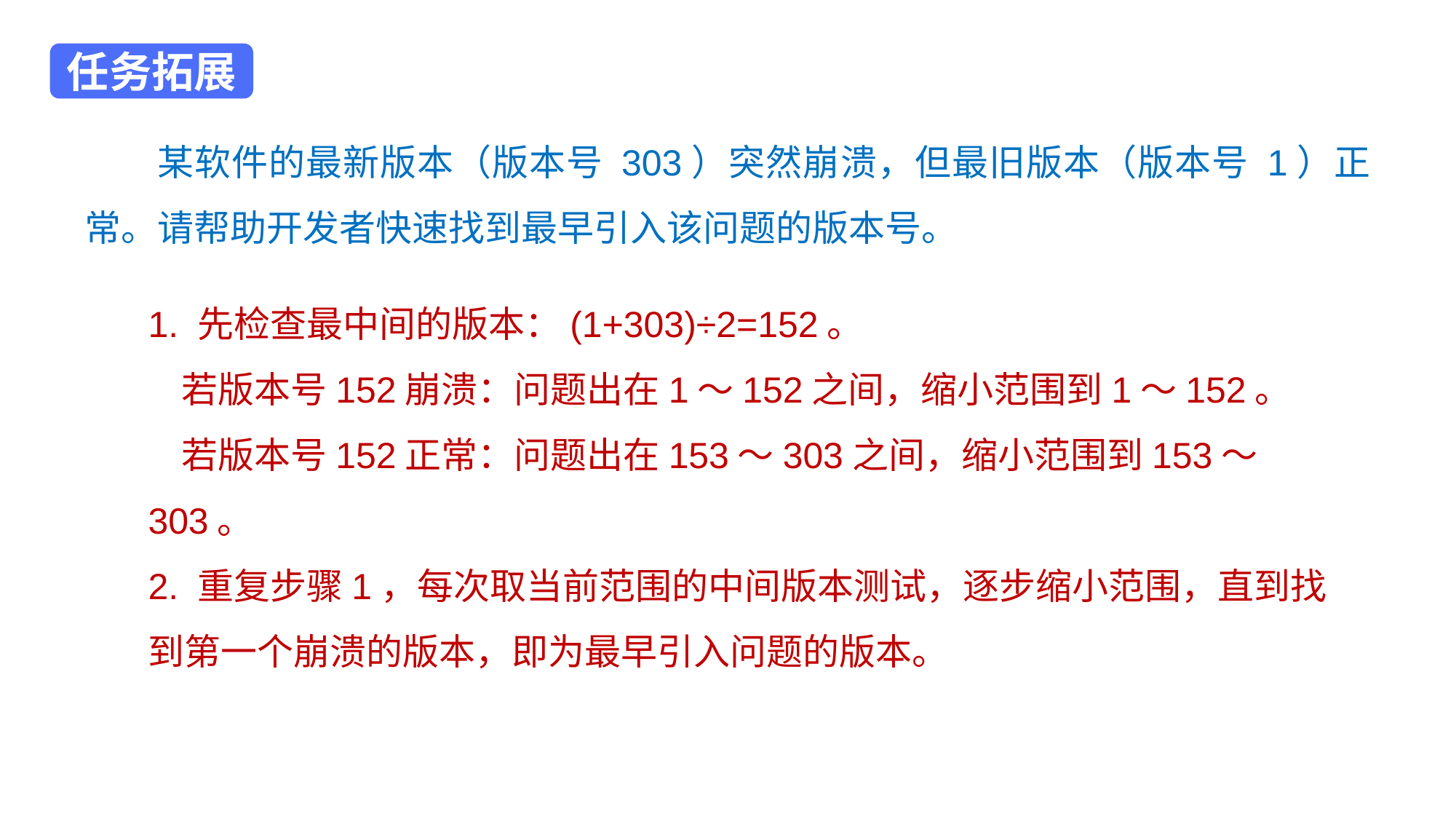

任务拓展
某软件的最新版本（版本号 303）突然崩溃，但最旧版本（版本号 1）正常。请帮助开发者快速找到最早引入该问题的版本号。

1. 先检查最中间的版本：(1+303)÷2=152。
   若版本号152崩溃：问题出在1～152之间，缩小范围到1～152。
   若版本号152正常：问题出在153～303之间，缩小范围到153～303。
2. 重复步骤1，每次取当前范围的中间版本测试，逐步缩小范围，直到找到第一个崩溃的版本，即为最早引入问题的版本。